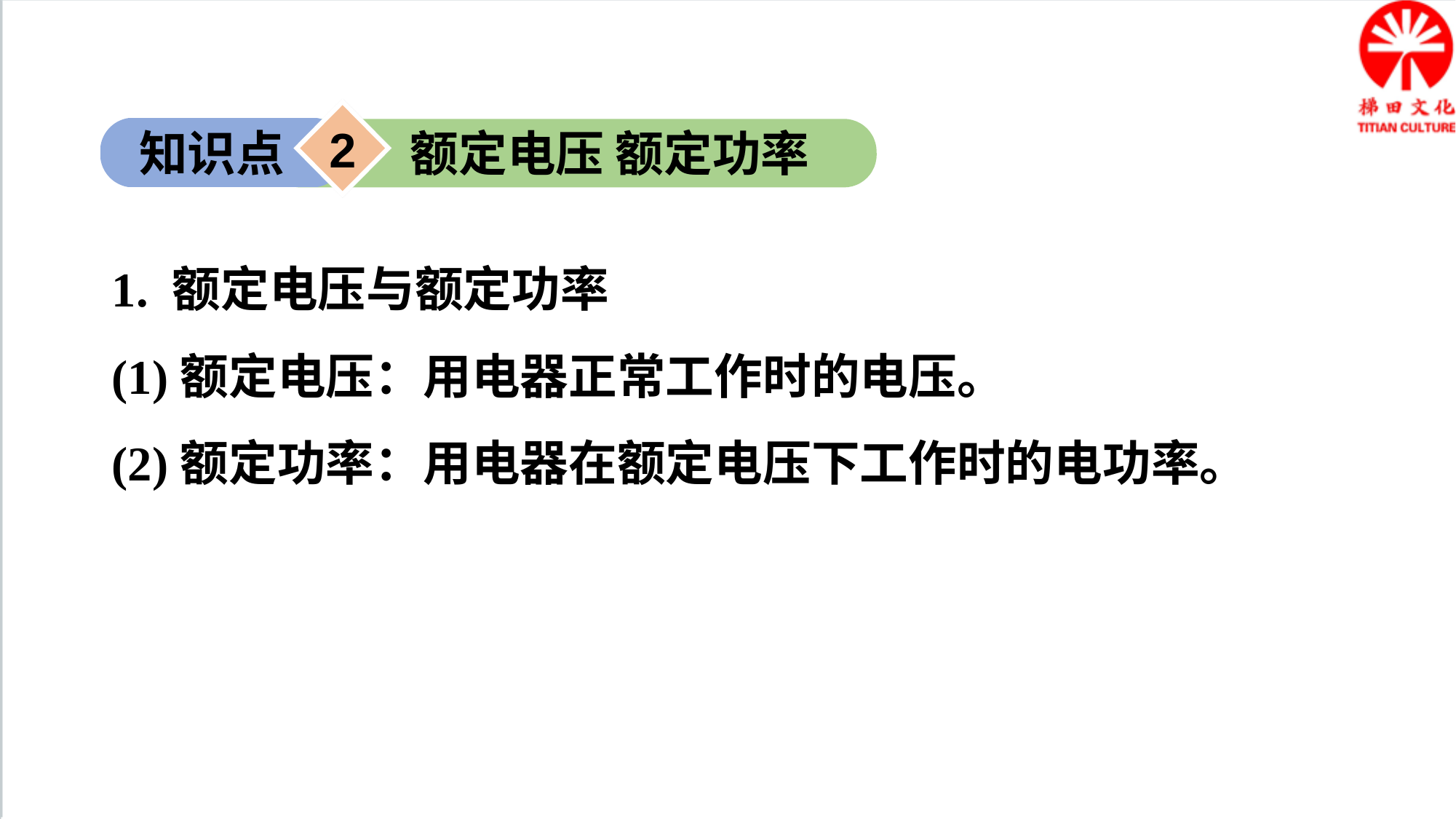

2
知识点
额定电压 额定功率

1. 额定电压与额定功率
(1)额定电压：用电器正常工作时的电压。
(2)额定功率：用电器在额定电压下工作时的电功率。